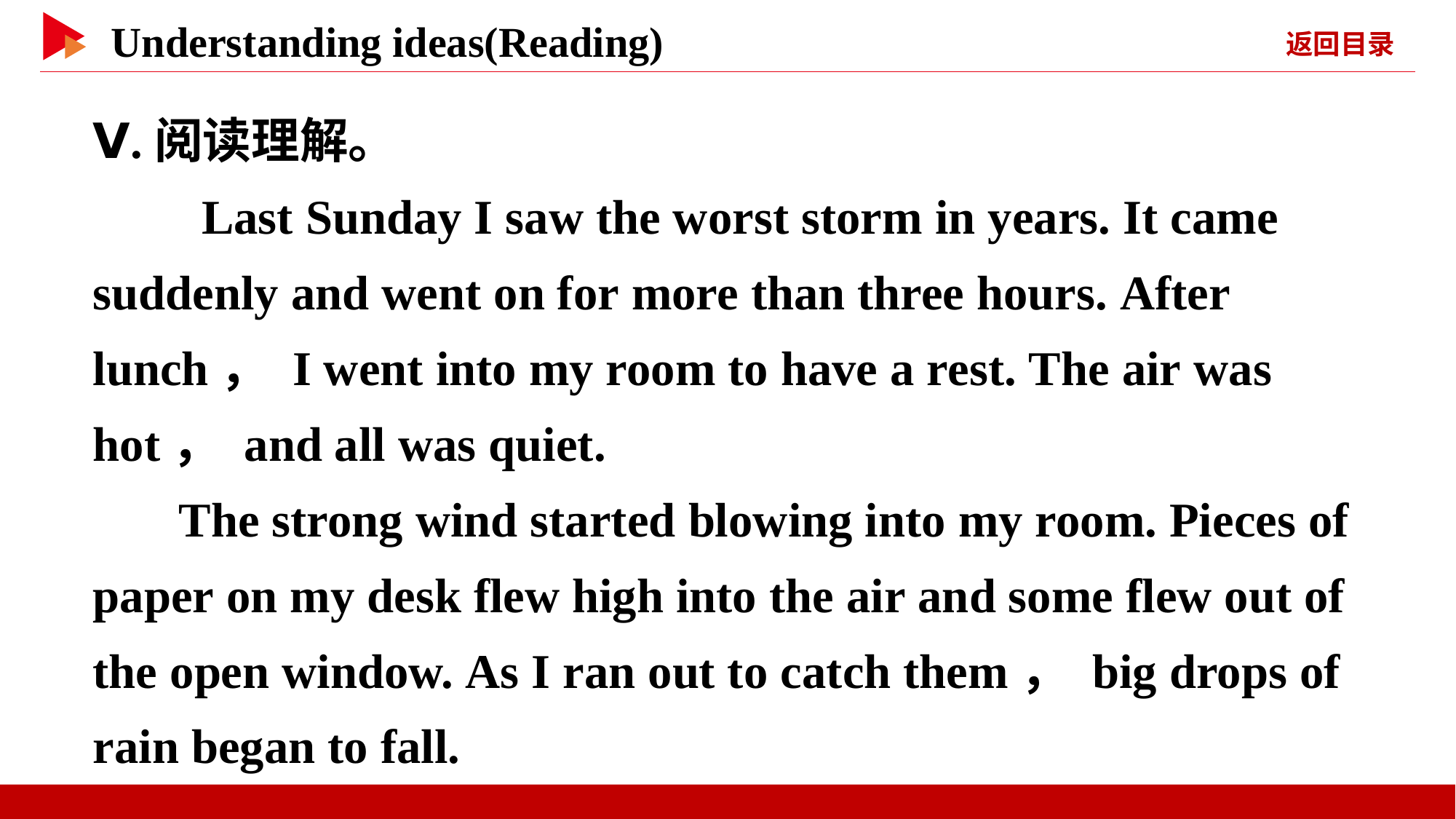

Ⅴ.阅读理解。
　　Last Sunday I saw the worst storm in years. It came suddenly and went on for more than three hours. After lunch， I went into my room to have a rest. The air was hot， and all was quiet.
The strong wind started blowing into my room. Pieces of paper on my desk flew high into the air and some flew out of the open window. As I ran out to catch them， big drops of rain began to fall.